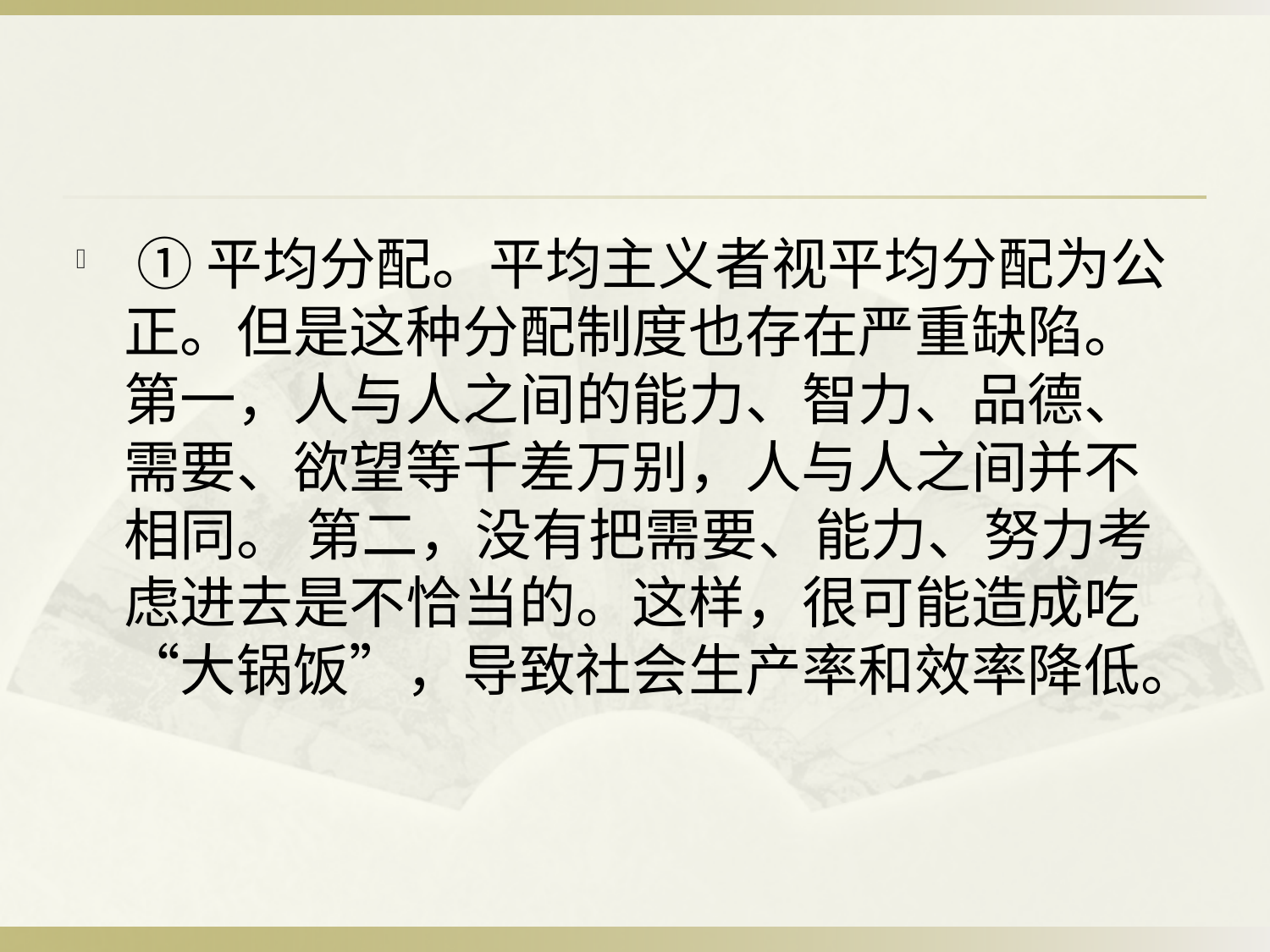

#
 ①平均分配。平均主义者视平均分配为公正。但是这种分配制度也存在严重缺陷。第一，人与人之间的能力、智力、品德、需要、欲望等千差万别，人与人之间并不相同。 第二，没有把需要、能力、努力考虑进去是不恰当的。这样，很可能造成吃“大锅饭”，导致社会生产率和效率降低。